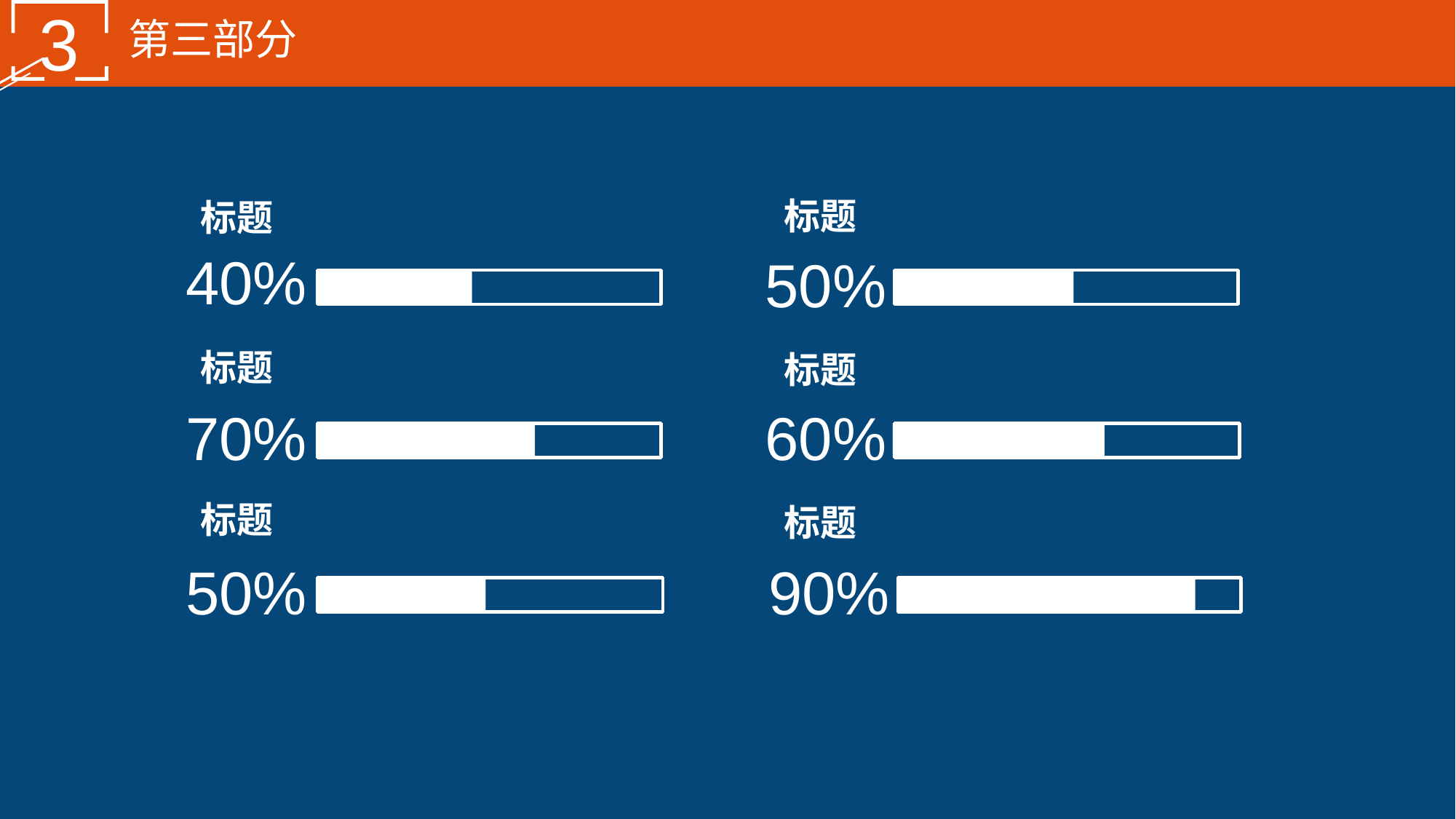

3

第三部分

标题
标题
40%
50%

标题
标题
60%
70%

标题
标题
50%
90%